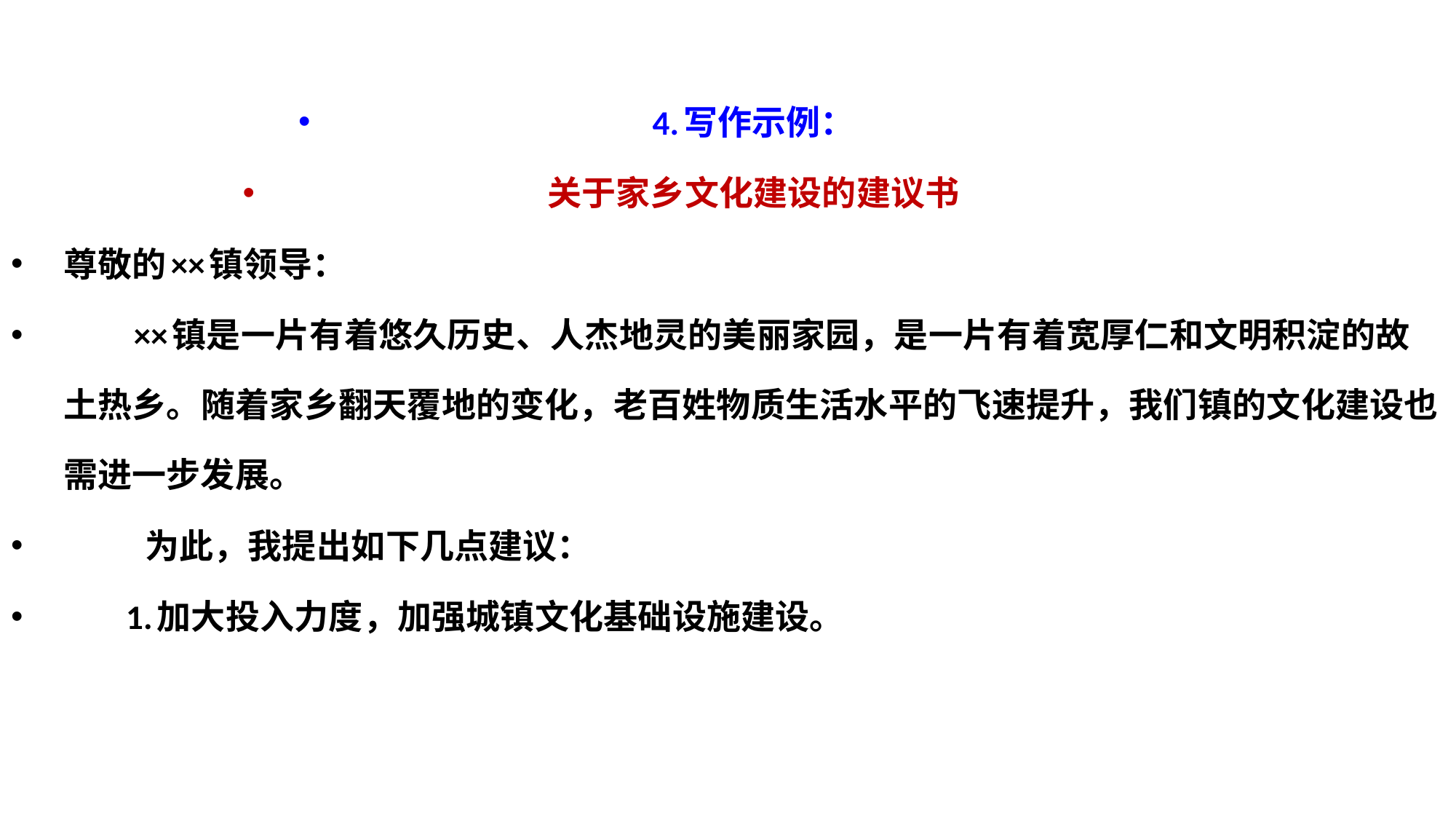

4.写作示例：
关于家乡文化建设的建议书
尊敬的××镇领导：
         ××镇是一片有着悠久历史、人杰地灵的美丽家园，是一片有着宽厚仁和文明积淀的故土热乡。随着家乡翻天覆地的变化，老百姓物质生活水平的飞速提升，我们镇的文化建设也需进一步发展。
        为此，我提出如下几点建议：
        1.加大投入力度，加强城镇文化基础设施建设。